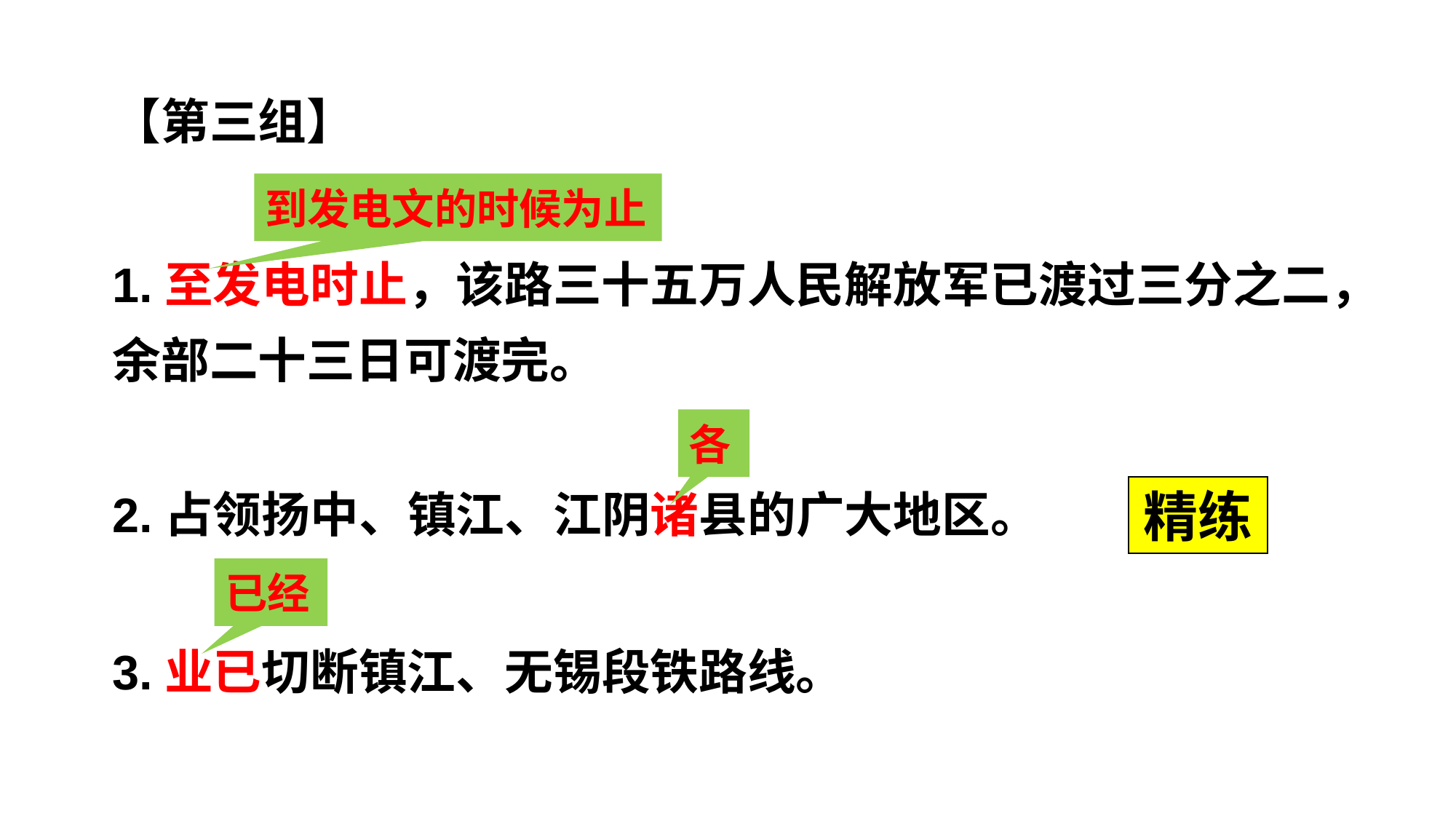

【第三组】

1.至发电时止，该路三十五万人民解放军已渡过三分之二，余部二十三日可渡完。

2.占领扬中、镇江、江阴诸县的广大地区。

3.业已切断镇江、无锡段铁路线。
到发电文的时候为止
各
精练
已经